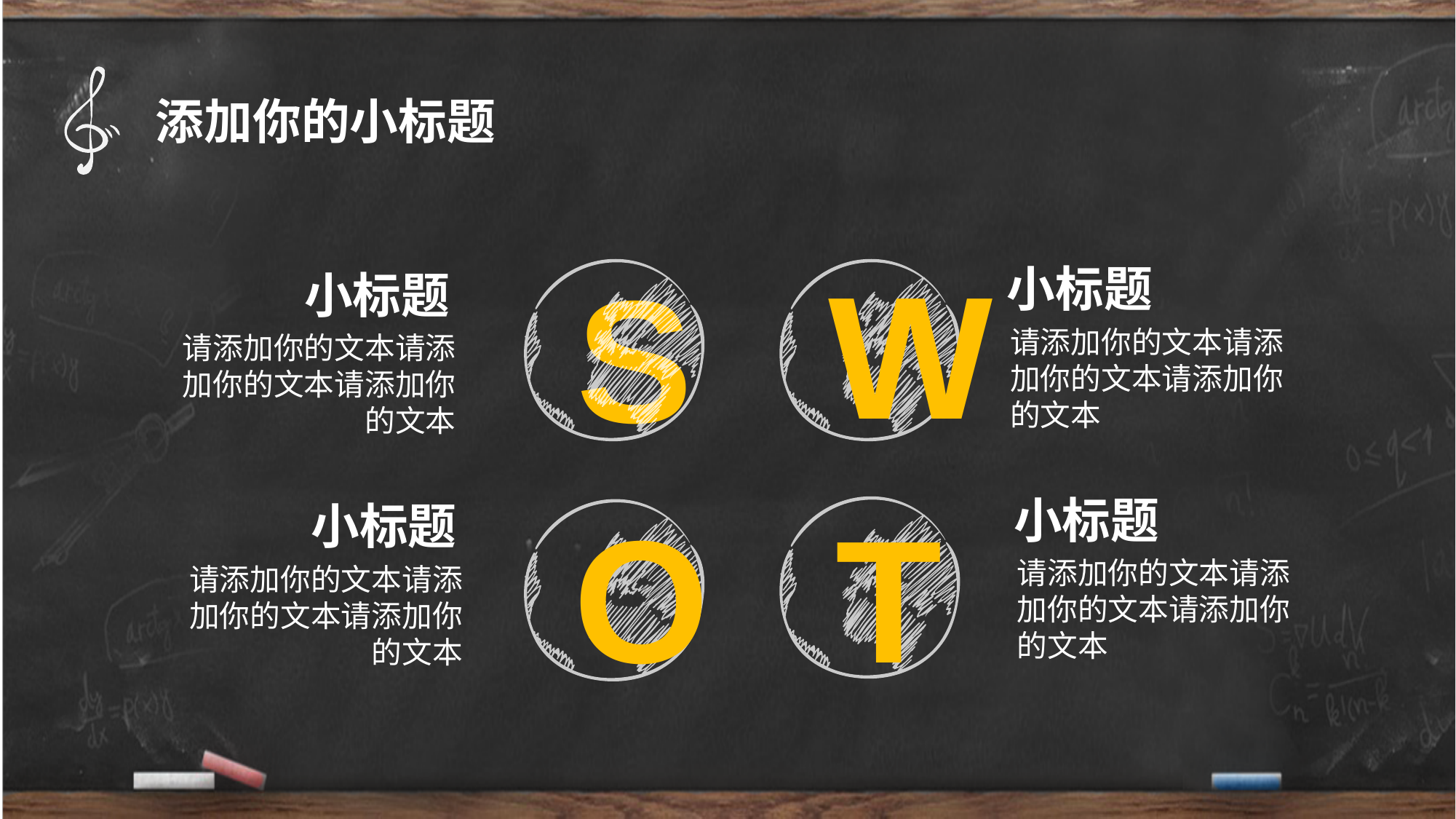

添加你的小标题
W

S

小标题
小标题
请添加你的文本请添加你的文本请添加你的文本
请添加你的文本请添加你的文本请添加你的文本
O

T

小标题
小标题
请添加你的文本请添加你的文本请添加你的文本
请添加你的文本请添加你的文本请添加你的文本